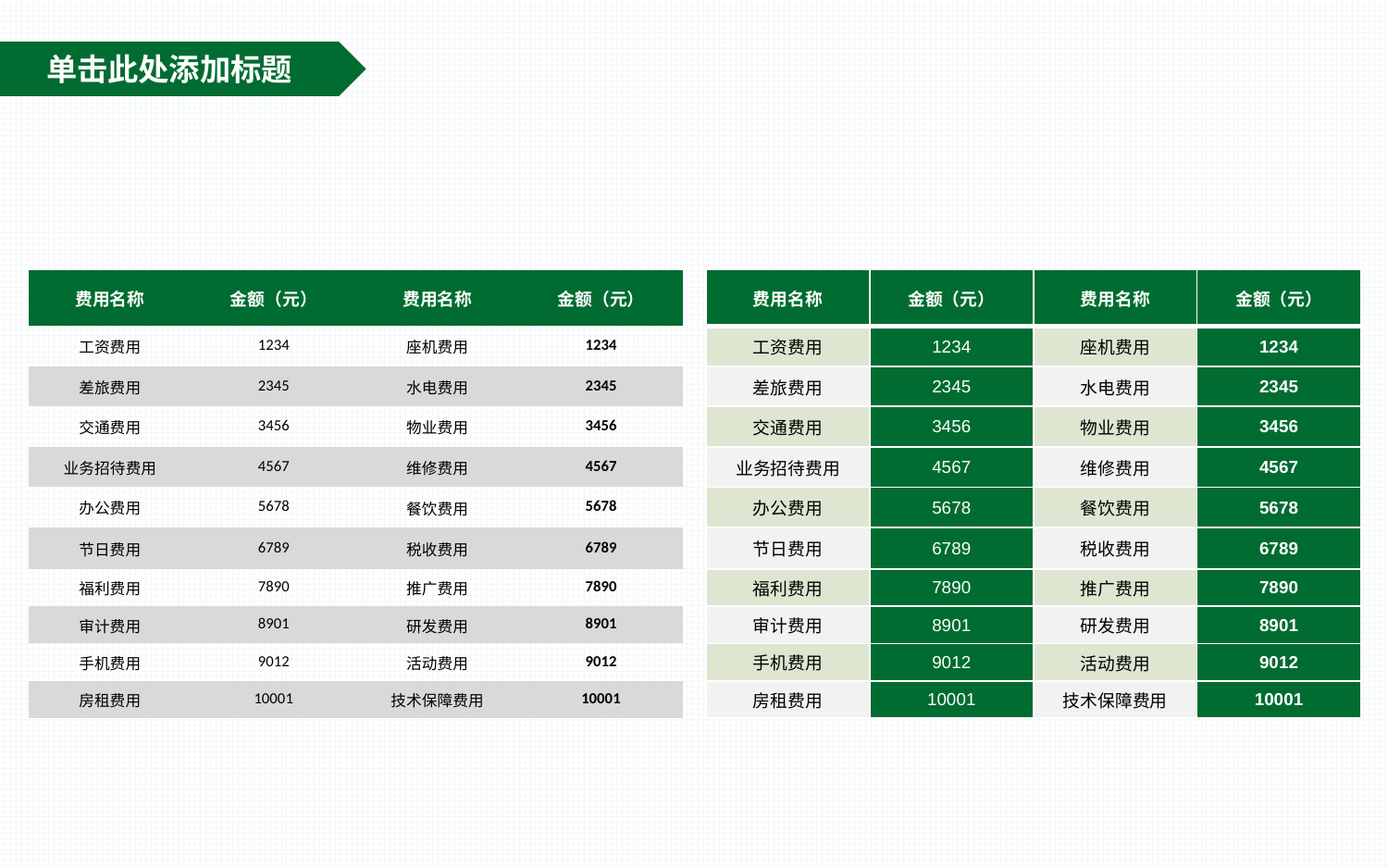

单击此处添加标题
| 费用名称 | 金额（元） | 费用名称 | 金额（元） |
| --- | --- | --- | --- |
| 工资费用 | 1234 | 座机费用 | 1234 |
| 差旅费用 | 2345 | 水电费用 | 2345 |
| 交通费用 | 3456 | 物业费用 | 3456 |
| 业务招待费用 | 4567 | 维修费用 | 4567 |
| 办公费用 | 5678 | 餐饮费用 | 5678 |
| 节日费用 | 6789 | 税收费用 | 6789 |
| 福利费用 | 7890 | 推广费用 | 7890 |
| 审计费用 | 8901 | 研发费用 | 8901 |
| 手机费用 | 9012 | 活动费用 | 9012 |
| 房租费用 | 10001 | 技术保障费用 | 10001 |
| 费用名称 | 金额（元） | 费用名称 | 金额（元） |
| --- | --- | --- | --- |
| 工资费用 | 1234 | 座机费用 | 1234 |
| 差旅费用 | 2345 | 水电费用 | 2345 |
| 交通费用 | 3456 | 物业费用 | 3456 |
| 业务招待费用 | 4567 | 维修费用 | 4567 |
| 办公费用 | 5678 | 餐饮费用 | 5678 |
| 节日费用 | 6789 | 税收费用 | 6789 |
| 福利费用 | 7890 | 推广费用 | 7890 |
| 审计费用 | 8901 | 研发费用 | 8901 |
| 手机费用 | 9012 | 活动费用 | 9012 |
| 房租费用 | 10001 | 技术保障费用 | 10001 |